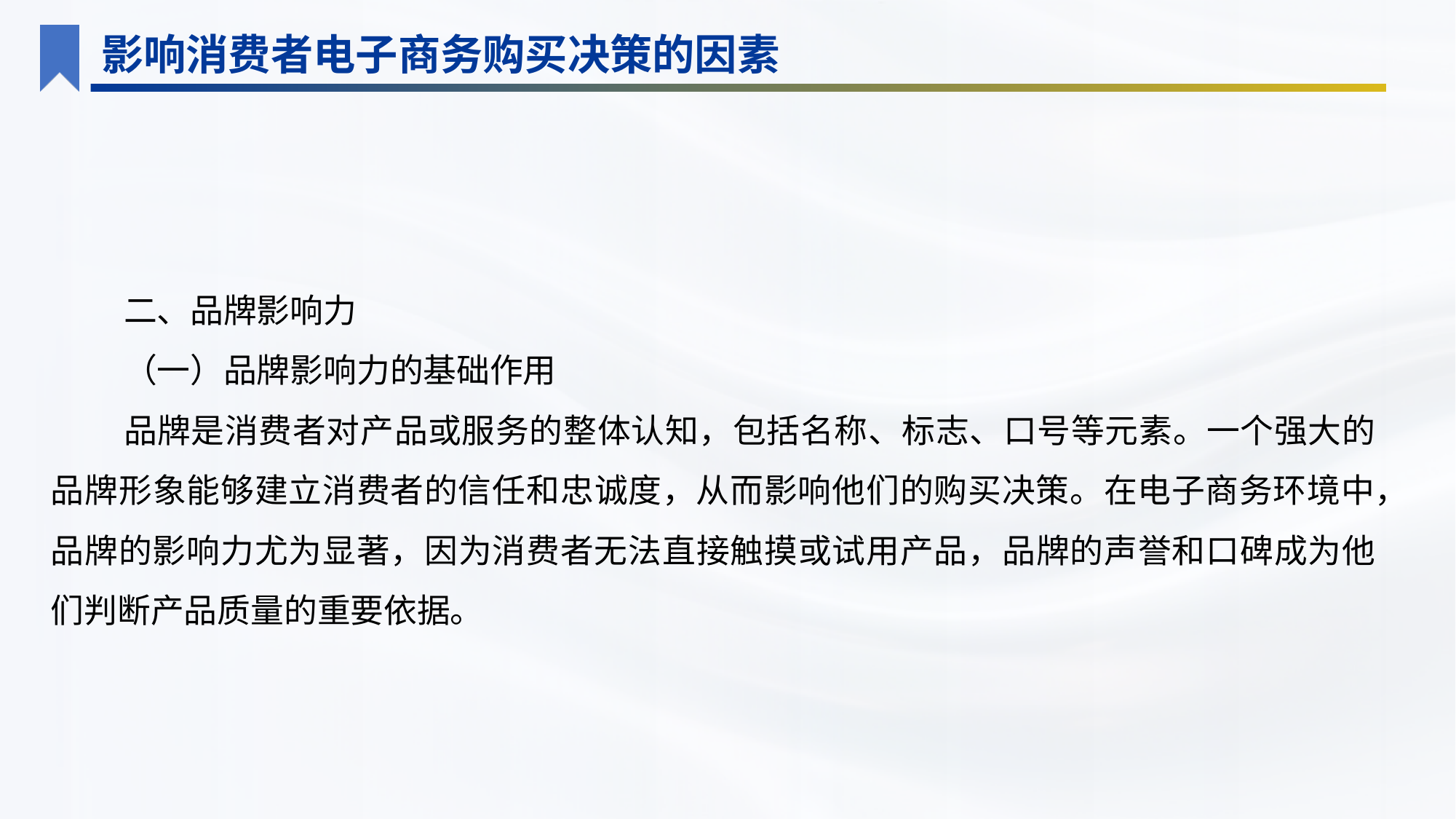

影响消费者电子商务购买决策的因素
二、品牌影响力
（一）品牌影响力的基础作用
品牌是消费者对产品或服务的整体认知，包括名称、标志、口号等元素。一个强大的品牌形象能够建立消费者的信任和忠诚度，从而影响他们的购买决策。在电子商务环境中，品牌的影响力尤为显著，因为消费者无法直接触摸或试用产品，品牌的声誉和口碑成为他们判断产品质量的重要依据。